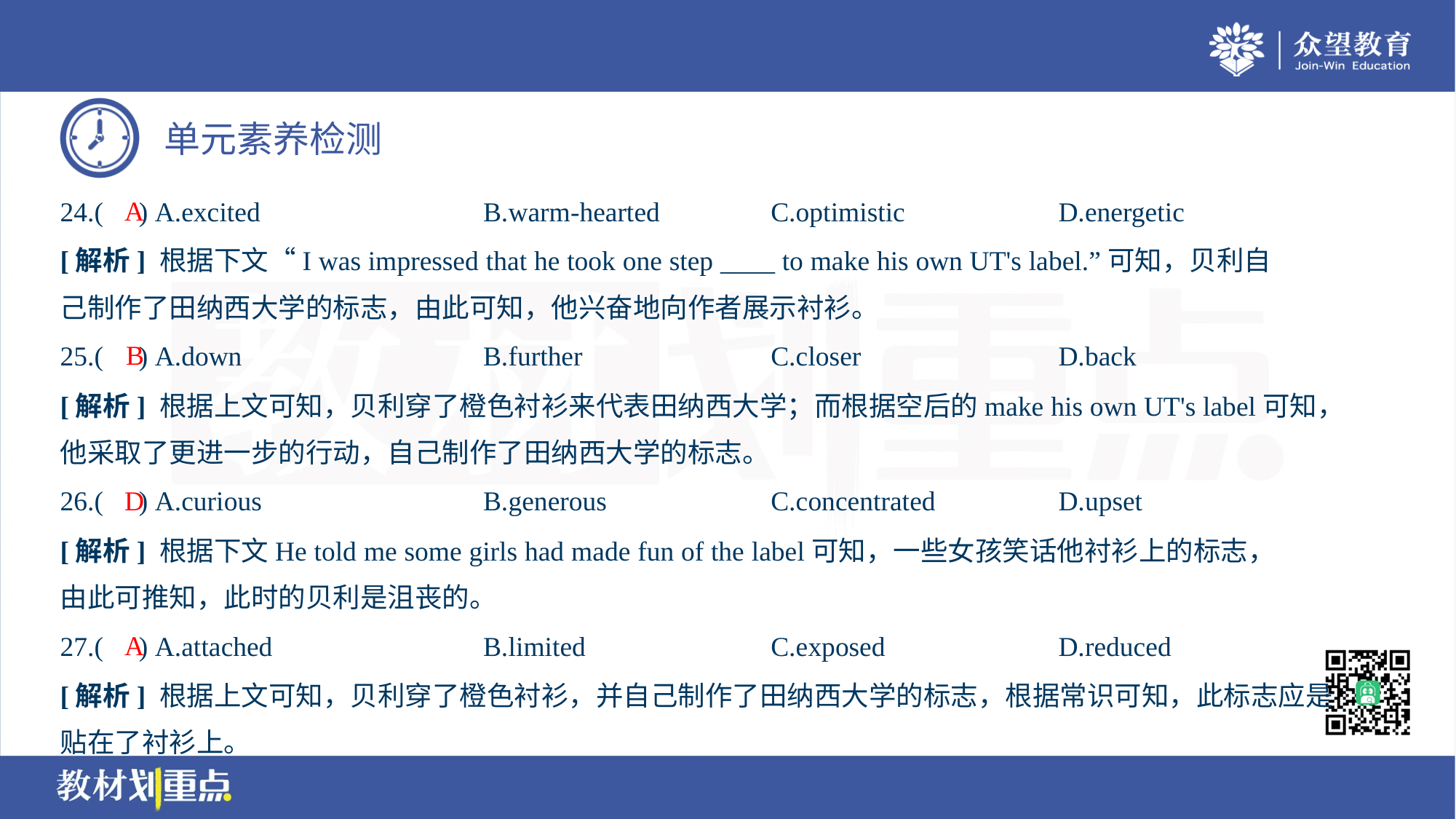

A
24.(     ) A.excited	B.warm-hearted	C.optimistic	D.energetic
[解析] 根据下文“I was impressed that he took one step ____ to make his own UT's label.”可知，贝利自
己制作了田纳西大学的标志，由此可知，他兴奋地向作者展示衬衫。
B
25.(     ) A.down	B.further	C.closer	D.back
[解析] 根据上文可知，贝利穿了橙色衬衫来代表田纳西大学；而根据空后的make his own UT's label可知，
他采取了更进一步的行动，自己制作了田纳西大学的标志。
D
26.(     ) A.curious	B.generous	C.concentrated	D.upset
[解析] 根据下文He told me some girls had made fun of the label可知，一些女孩笑话他衬衫上的标志，
由此可推知，此时的贝利是沮丧的。
A
27.(     ) A.attached	B.limited	C.exposed	D.reduced
[解析] 根据上文可知，贝利穿了橙色衬衫，并自己制作了田纳西大学的标志，根据常识可知，此标志应是
贴在了衬衫上。